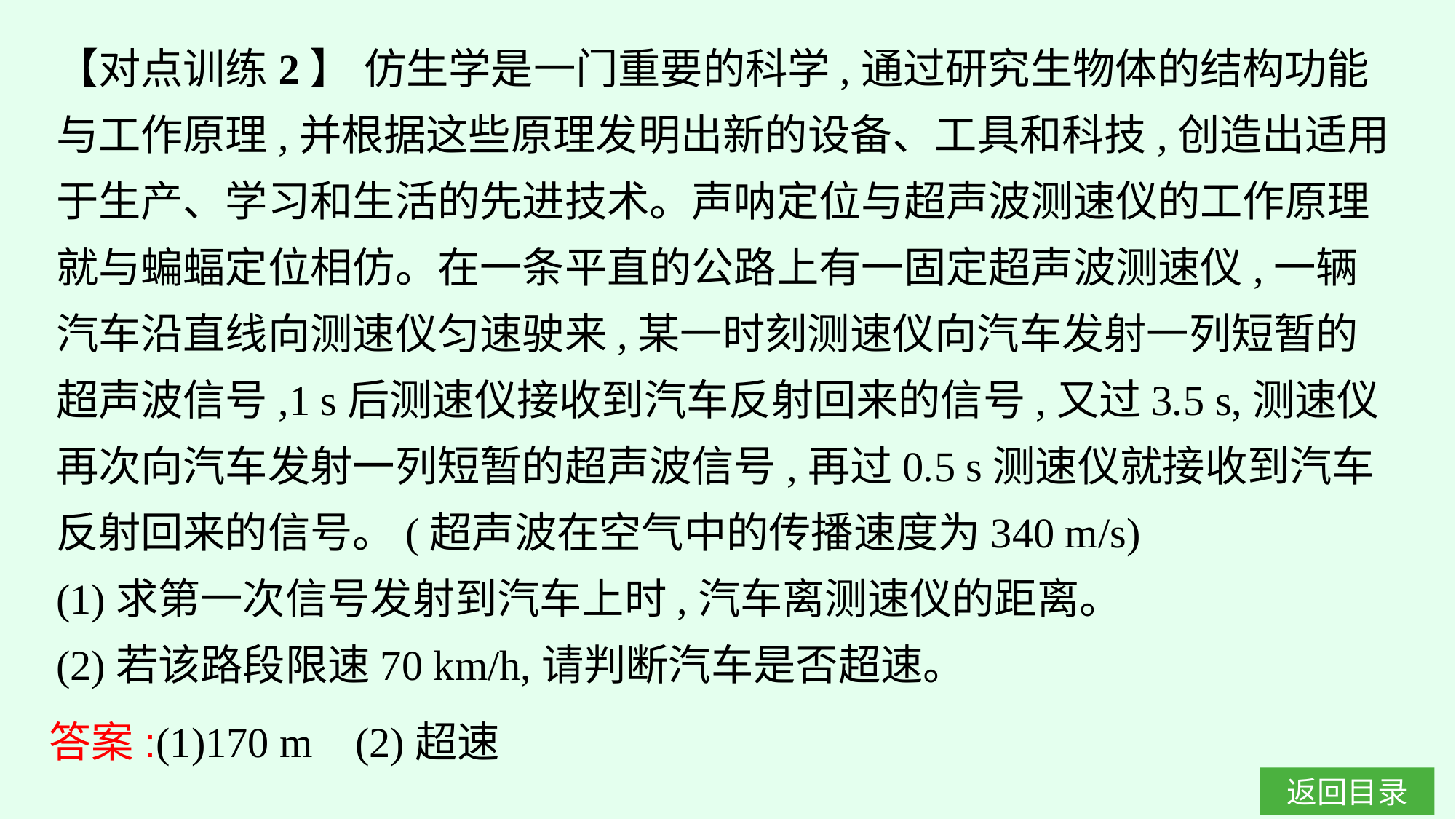

【对点训练2】 仿生学是一门重要的科学,通过研究生物体的结构功能与工作原理,并根据这些原理发明出新的设备、工具和科技,创造出适用于生产、学习和生活的先进技术。声呐定位与超声波测速仪的工作原理就与蝙蝠定位相仿。在一条平直的公路上有一固定超声波测速仪,一辆汽车沿直线向测速仪匀速驶来,某一时刻测速仪向汽车发射一列短暂的超声波信号,1 s后测速仪接收到汽车反射回来的信号,又过3.5 s,测速仪再次向汽车发射一列短暂的超声波信号,再过0.5 s测速仪就接收到汽车反射回来的信号。(超声波在空气中的传播速度为340 m/s)
(1)求第一次信号发射到汽车上时,汽车离测速仪的距离。
(2)若该路段限速70 km/h,请判断汽车是否超速。
答案:(1)170 m    (2)超速